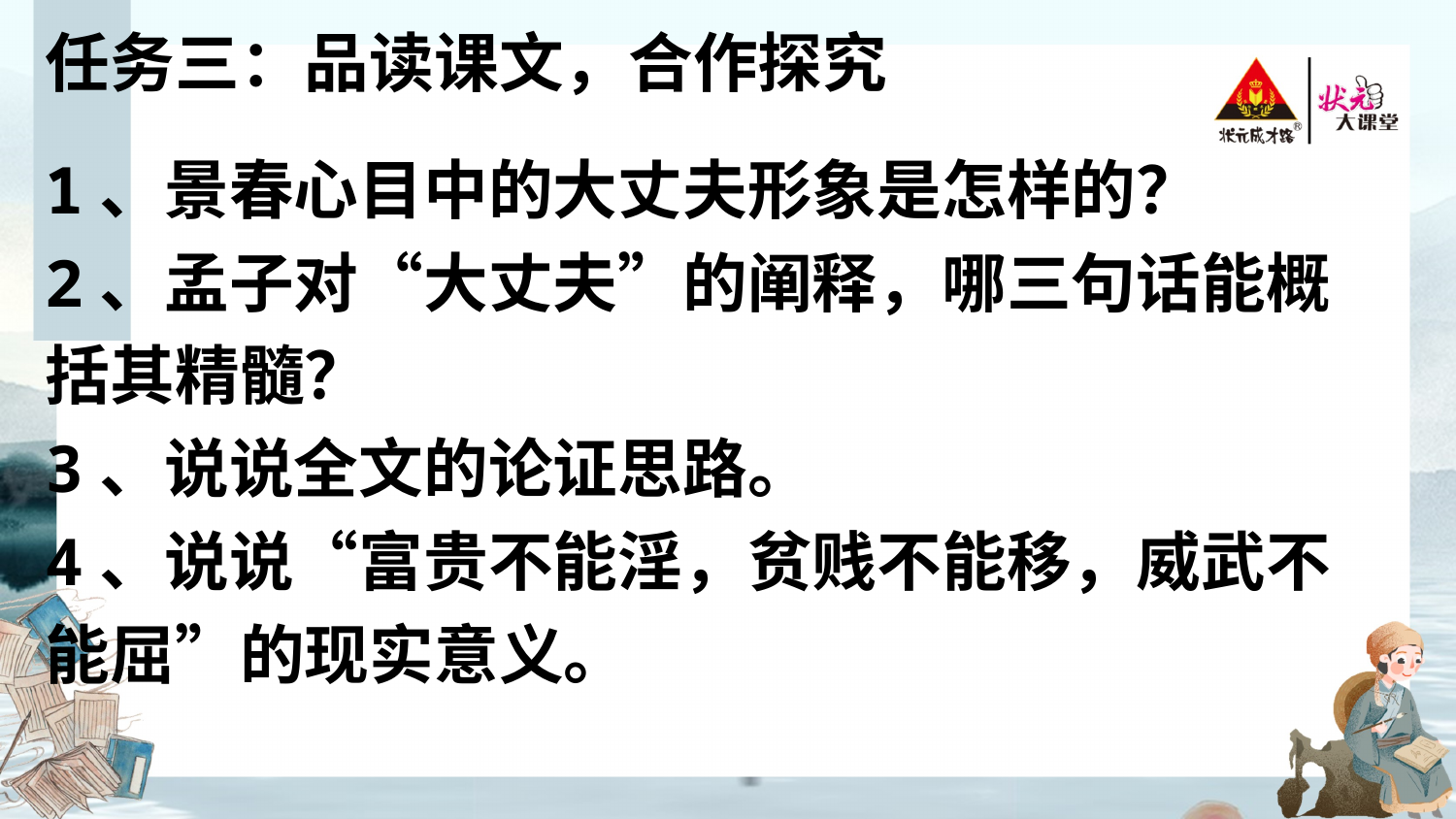

任务三：品读课文，合作探究
1、景春心目中的大丈夫形象是怎样的？
2、孟子对“大丈夫”的阐释，哪三句话能概括其精髓？
3、说说全文的论证思路。
4、说说“富贵不能淫，贫贱不能移，威武不能屈”的现实意义。